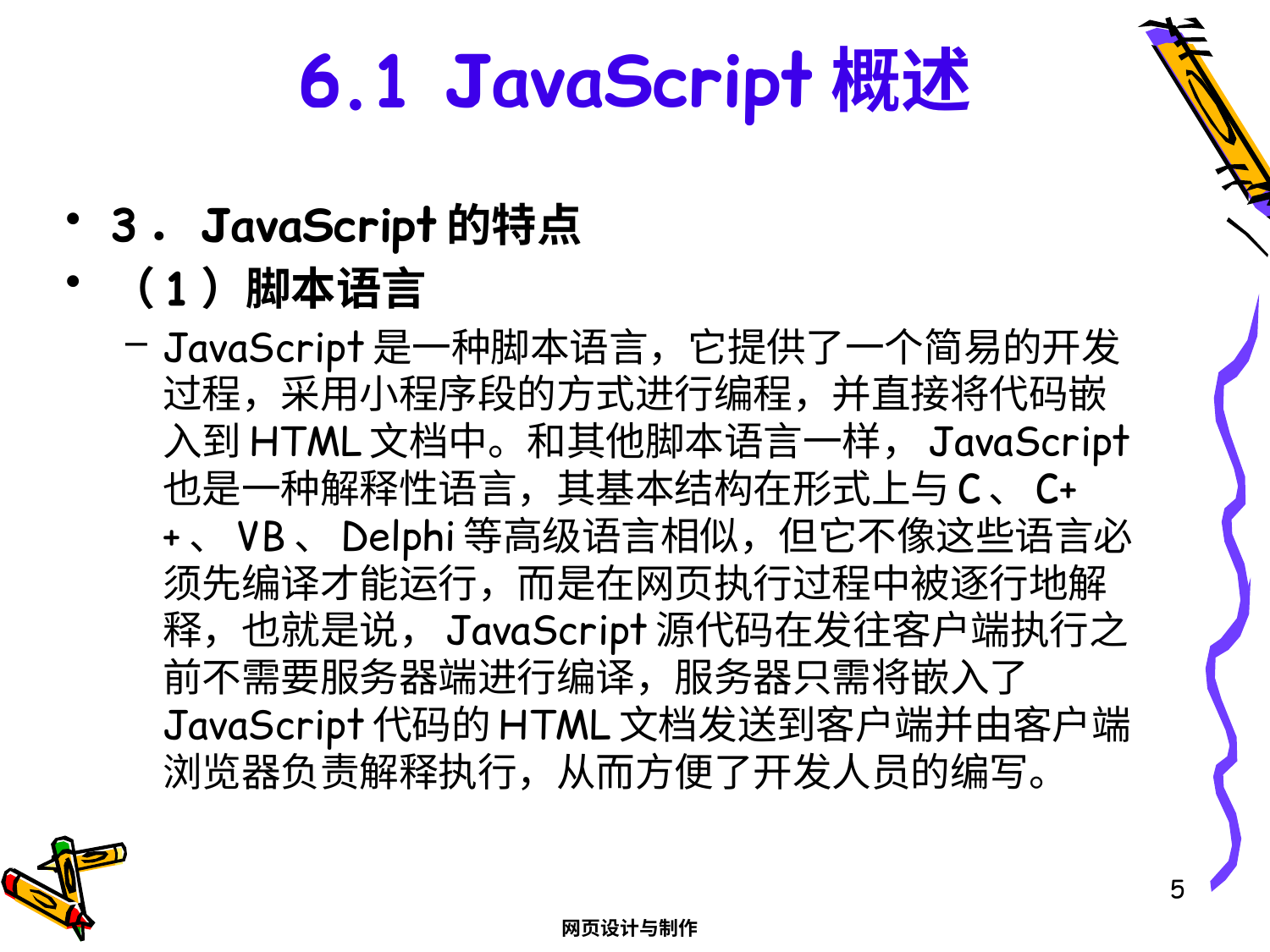

# 6.1 JavaScript概述
3．JavaScript的特点
（1）脚本语言
JavaScript是一种脚本语言，它提供了一个简易的开发过程，采用小程序段的方式进行编程，并直接将代码嵌入到HTML文档中。和其他脚本语言一样，JavaScript也是一种解释性语言，其基本结构在形式上与C、C++、VB、Delphi等高级语言相似，但它不像这些语言必须先编译才能运行，而是在网页执行过程中被逐行地解释，也就是说，JavaScript源代码在发往客户端执行之前不需要服务器端进行编译，服务器只需将嵌入了JavaScript代码的HTML文档发送到客户端并由客户端浏览器负责解释执行，从而方便了开发人员的编写。
5
网页设计与制作